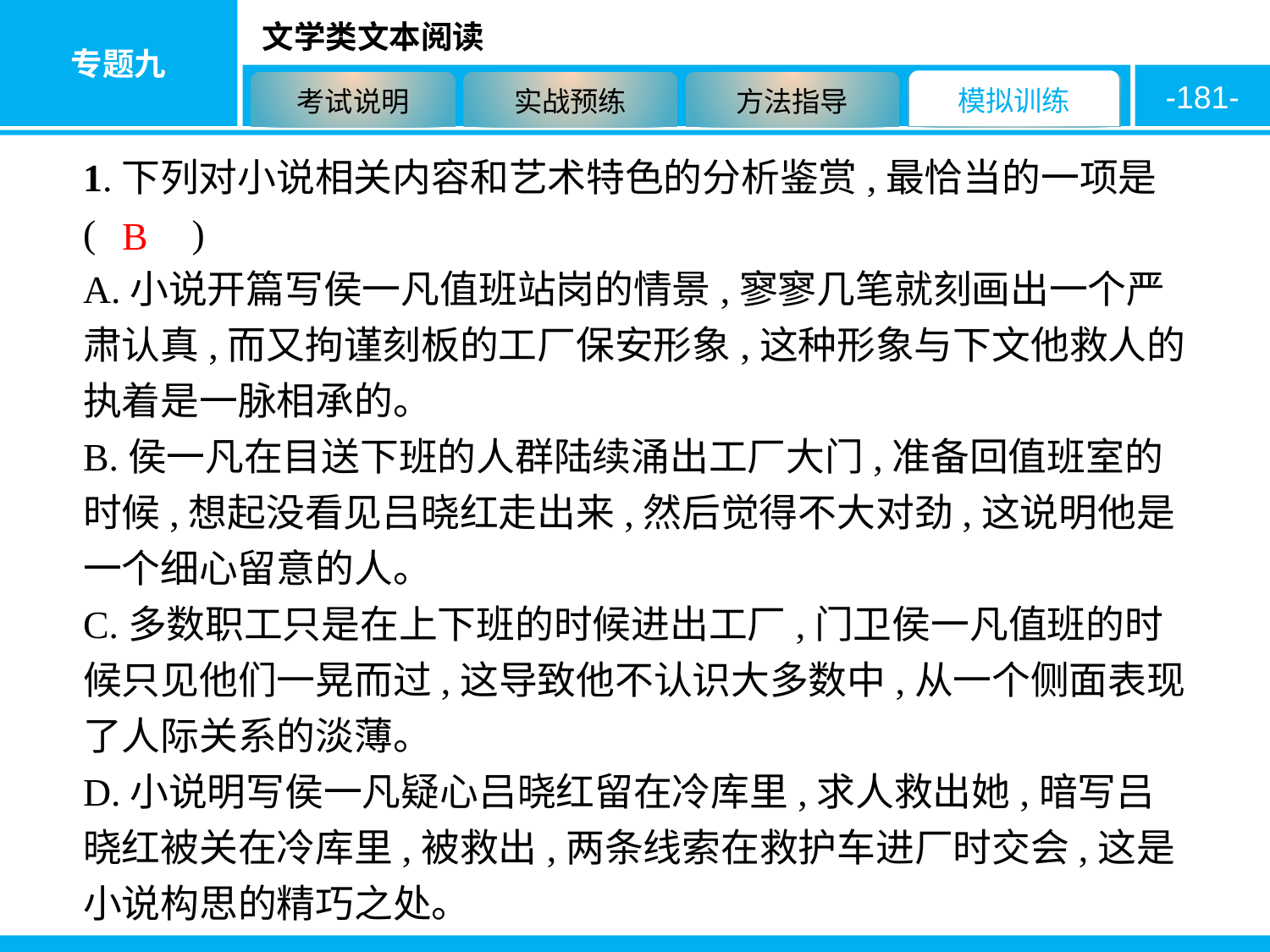

-181-
1.下列对小说相关内容和艺术特色的分析鉴赏,最恰当的一项是 (　　)
A.小说开篇写侯一凡值班站岗的情景,寥寥几笔就刻画出一个严肃认真,而又拘谨刻板的工厂保安形象,这种形象与下文他救人的执着是一脉相承的。
B.侯一凡在目送下班的人群陆续涌出工厂大门,准备回值班室的时候,想起没看见吕晓红走出来,然后觉得不大对劲,这说明他是一个细心留意的人。
C.多数职工只是在上下班的时候进出工厂,门卫侯一凡值班的时候只见他们一晃而过,这导致他不认识大多数中,从一个侧面表现了人际关系的淡薄。
D.小说明写侯一凡疑心吕晓红留在冷库里,求人救出她,暗写吕晓红被关在冷库里,被救出,两条线索在救护车进厂时交会,这是小说构思的精巧之处。
B